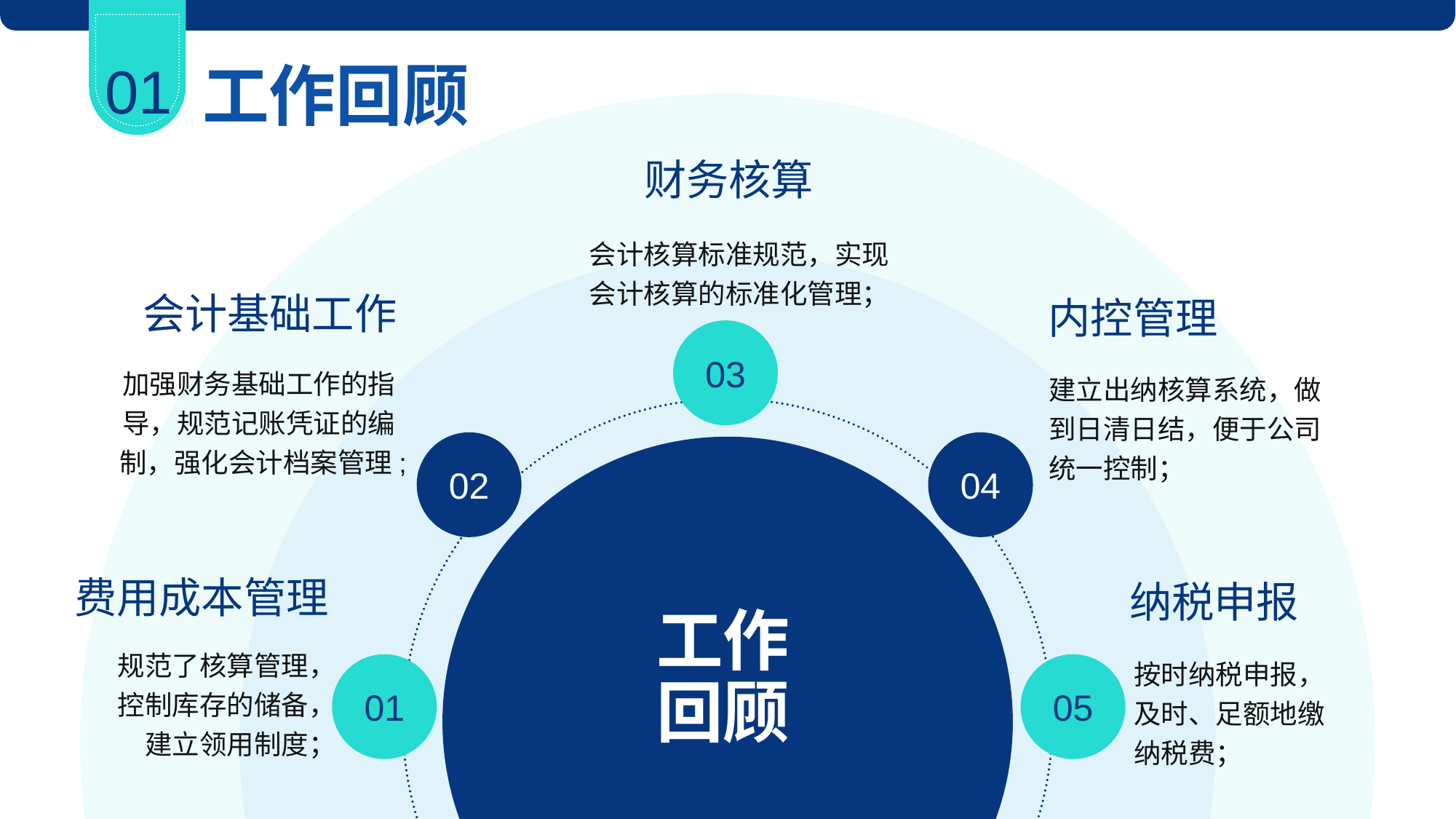

01
工作回顾

财务核算
会计核算标准规范，实现会计核算的标准化管理；

会计基础工作
内控管理
03
加强财务基础工作的指导，规范记账凭证的编制，强化会计档案管理;
建立出纳核算系统，做到日清日结，便于公司统一控制；

02
04

工作
回顾
费用成本管理
纳税申报
规范了核算管理，控制库存的储备，建立领用制度；
按时纳税申报，及时、足额地缴纳税费；
01
05